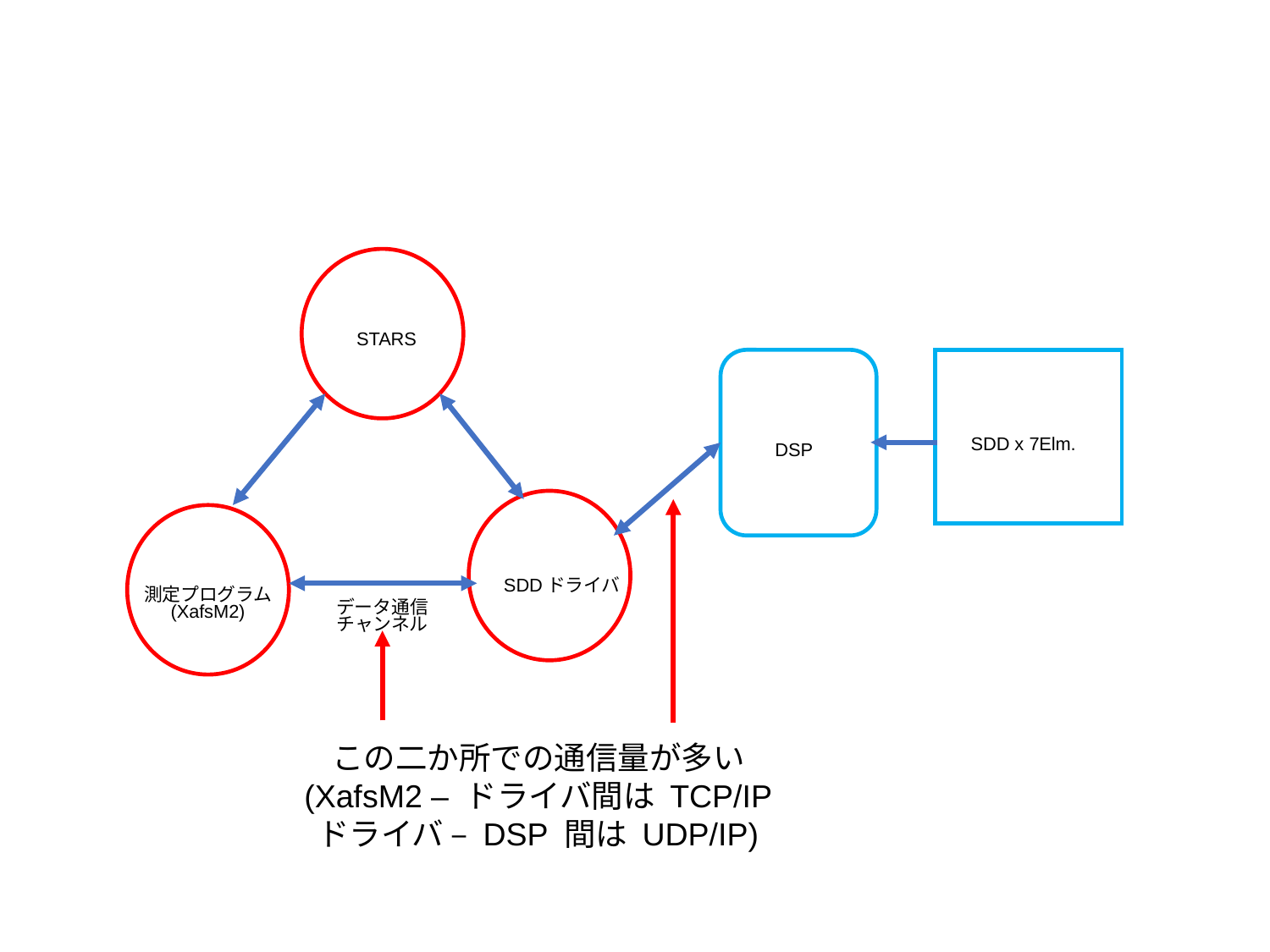

STARS

SDD x 7Elm.
DSP

SDDドライバ

測定プログラム
(XafsM2)
データ通信
チャンネル
この二か所での通信量が多い
(XafsM2 – ドライバ間は TCP/IP
ドライバ – DSP 間は UDP/IP)